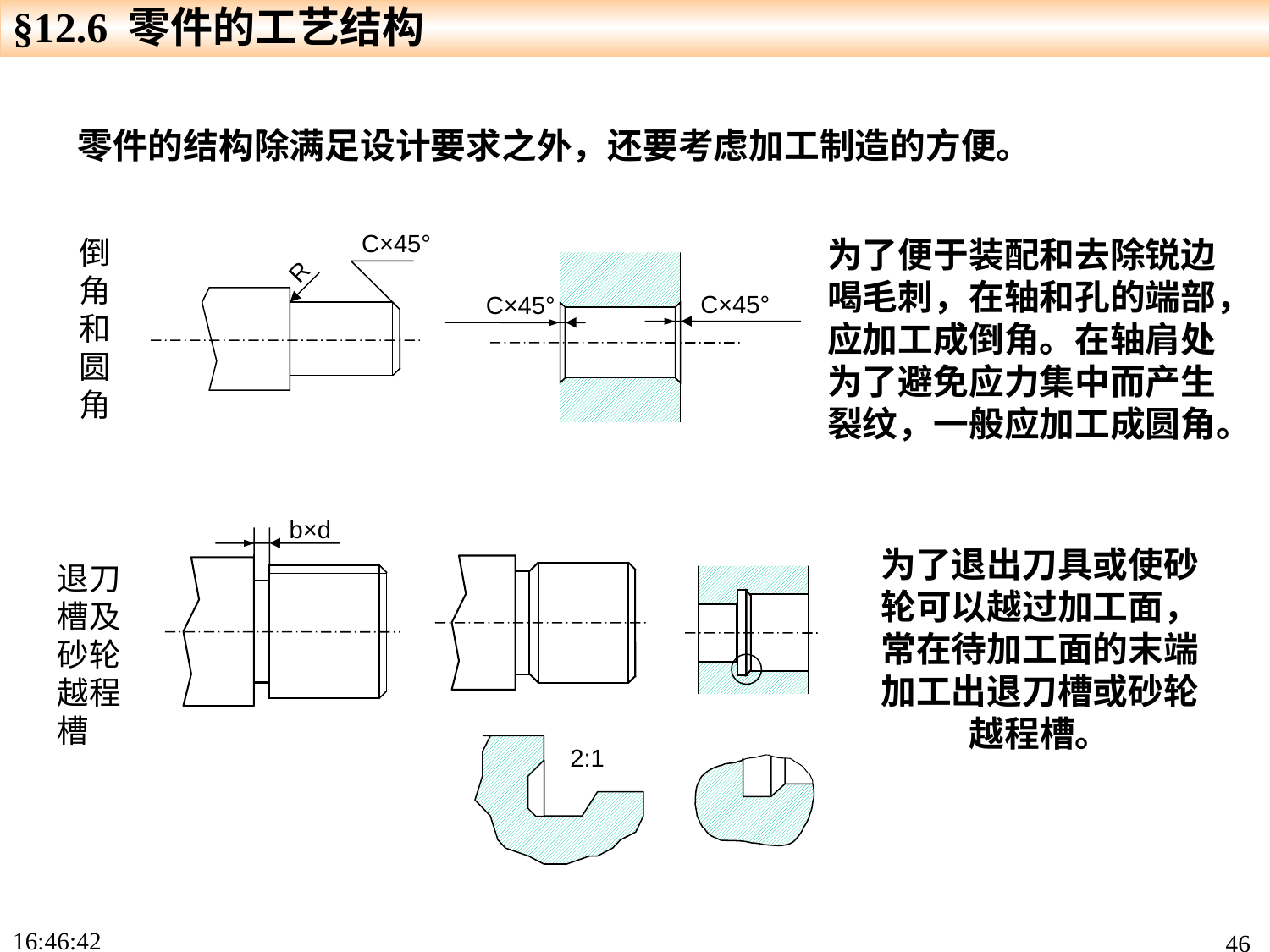

§12.6 零件的工艺结构
零件的结构除满足设计要求之外，还要考虑加工制造的方便。

C×45°
C×45°

C×45°
R

倒角和圆角
为了便于装配和去除锐边喝毛刺，在轴和孔的端部，应加工成倒角。在轴肩处为了避免应力集中而产生裂纹，一般应加工成圆角。
b×d

2:1

为了退出刀具或使砂轮可以越过加工面，常在待加工面的末端加工出退刀槽或砂轮越程槽。
退刀槽及砂轮越程槽
16:46:42
46